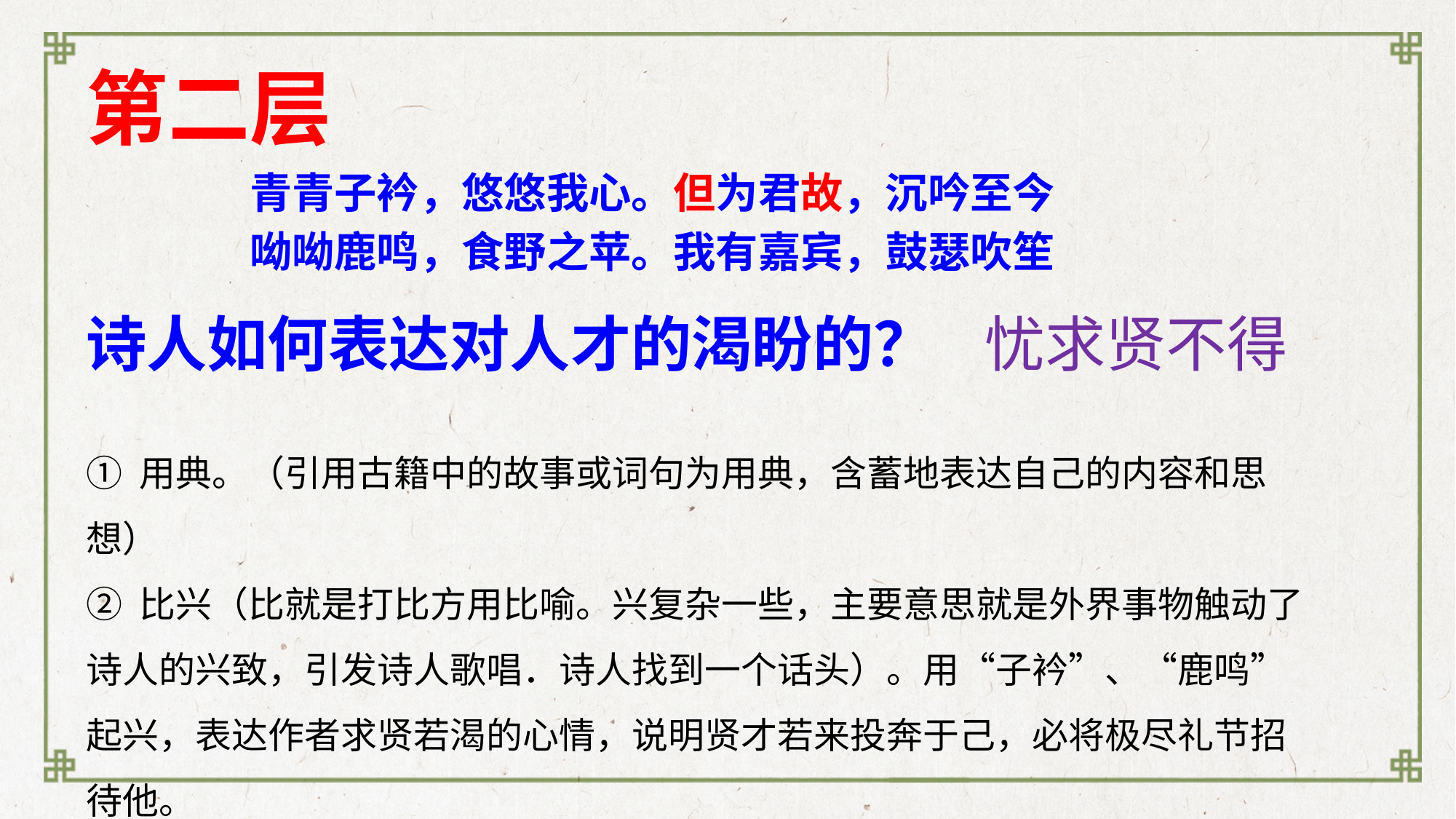

# 第二层
青青子衿，悠悠我心。但为君故，沉吟至今
呦呦鹿鸣，食野之苹。我有嘉宾，鼓瑟吹笙
忧求贤不得
诗人如何表达对人才的渴盼的？
① 用典。（引用古籍中的故事或词句为用典，含蓄地表达自己的内容和思想）
② 比兴（比就是打比方用比喻。兴复杂一些，主要意思就是外界事物触动了诗人的兴致，引发诗人歌唱．诗人找到一个话头）。用“子衿”、“鹿鸣”起兴，表达作者求贤若渴的心情，说明贤才若来投奔于己，必将极尽礼节招待他。